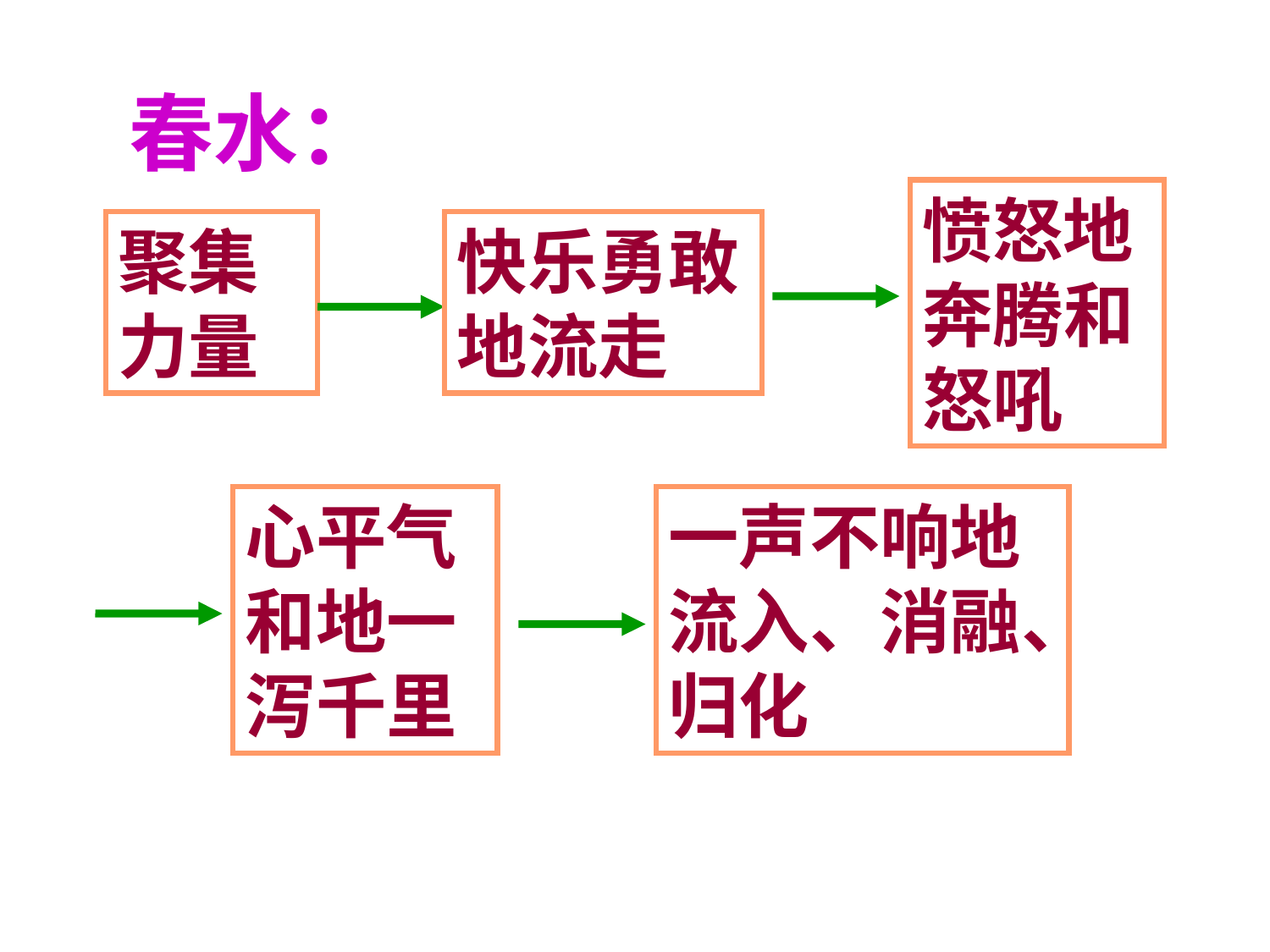

春水：
愤怒地奔腾和怒吼
聚集力量
快乐勇敢地流走

心平气和地一泻千里
一声不响地流入、消融、归化